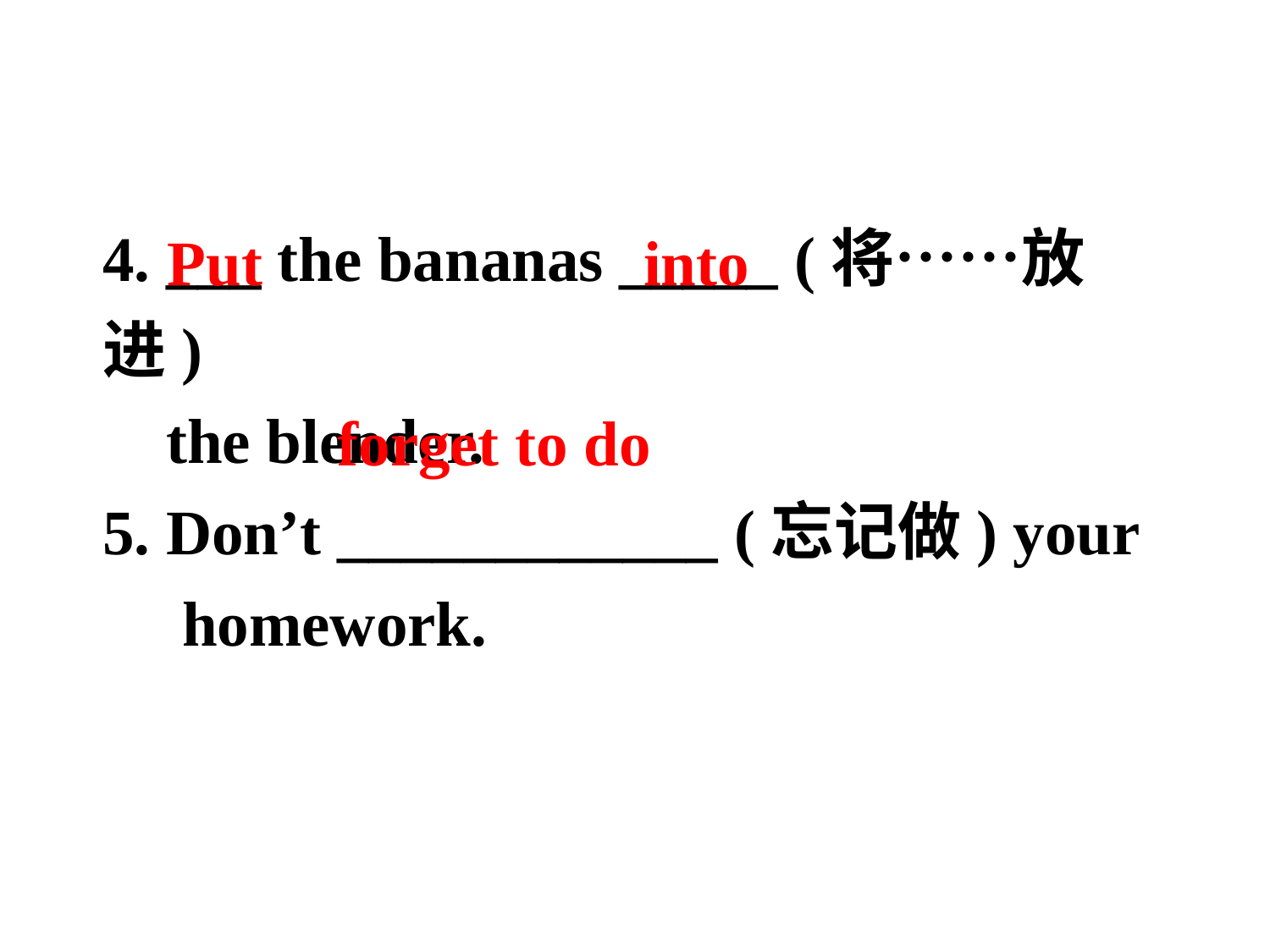

4. ___ the bananas _____ (将……放进)
    the blender.
5. Don’t ____________ (忘记做) your
     homework.
Put                        into
forget to do